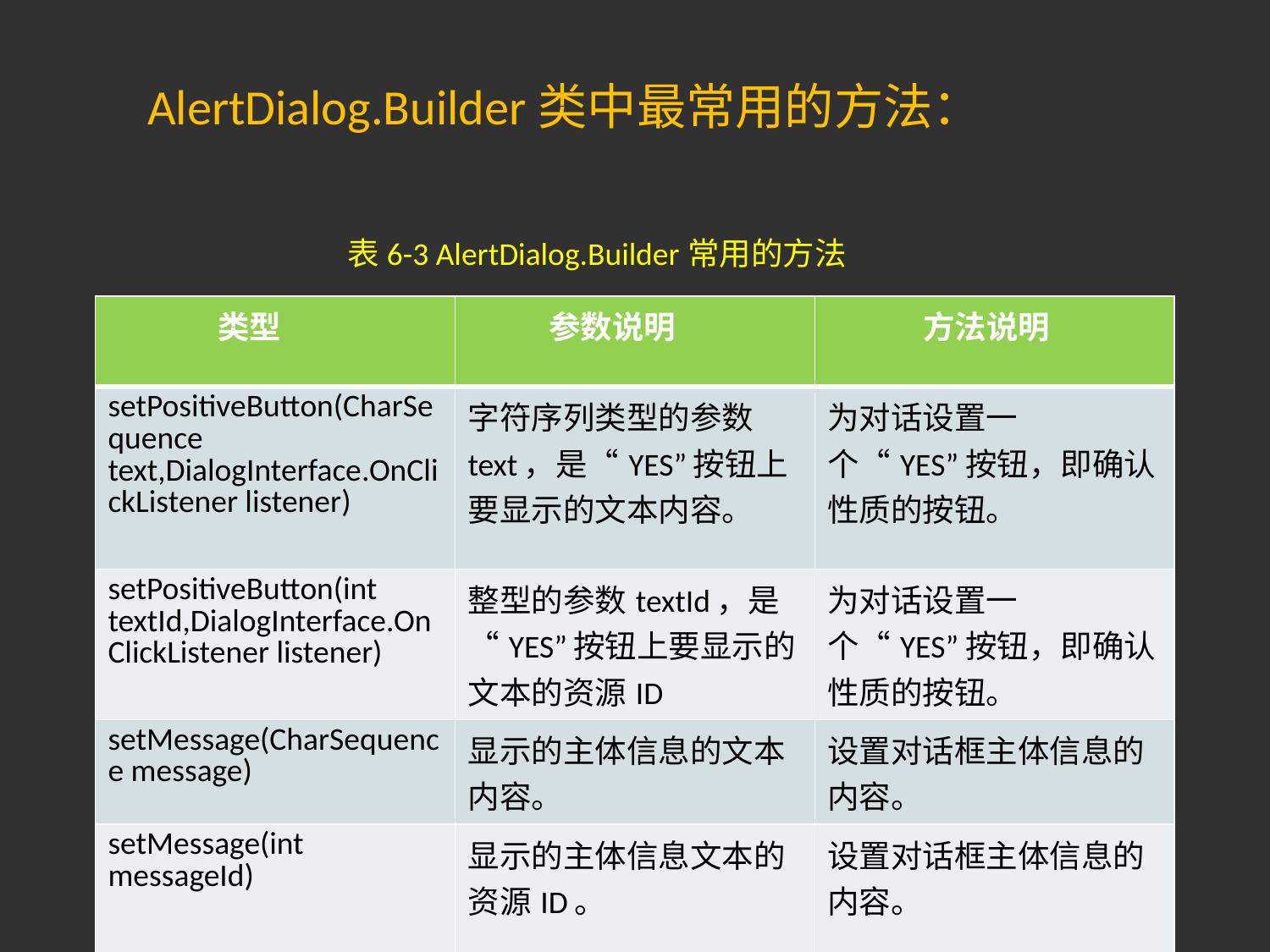

# AlertDialog.Builder类中最常用的方法：
表6-3 AlertDialog.Builder常用的方法
| 类型 | 参数说明 | 方法说明 |
| --- | --- | --- |
| setPositiveButton(CharSequence text,DialogInterface.OnClickListener listener) | 字符序列类型的参数text，是“YES”按钮上要显示的文本内容。 | 为对话设置一个“YES”按钮，即确认性质的按钮。 |
| setPositiveButton(int textId,DialogInterface.OnClickListener listener) | 整型的参数textId，是“YES”按钮上要显示的文本的资源ID | 为对话设置一个“YES”按钮，即确认性质的按钮。 |
| setMessage(CharSequence message) | 显示的主体信息的文本内容。 | 设置对话框主体信息的内容。 |
| setMessage(int messageId) | 显示的主体信息文本的资源ID。 | 设置对话框主体信息的内容。 |